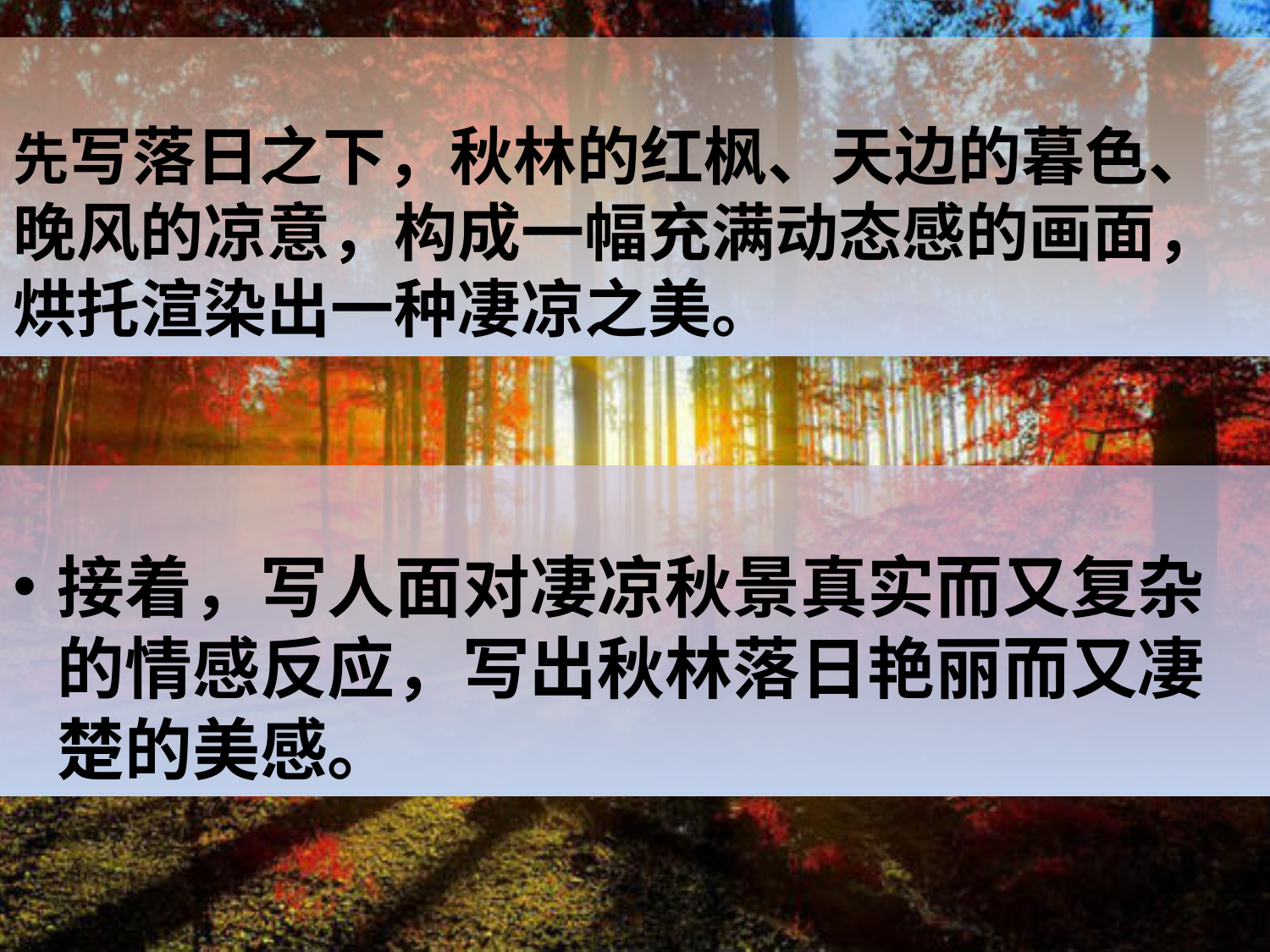

# 先写落日之下，秋林的红枫、天边的暮色、晚风的凉意，构成一幅充满动态感的画面，烘托渲染出一种凄凉之美。

接着，写人面对凄凉秋景真实而又复杂的情感反应，写出秋林落日艳丽而又凄楚的美感。